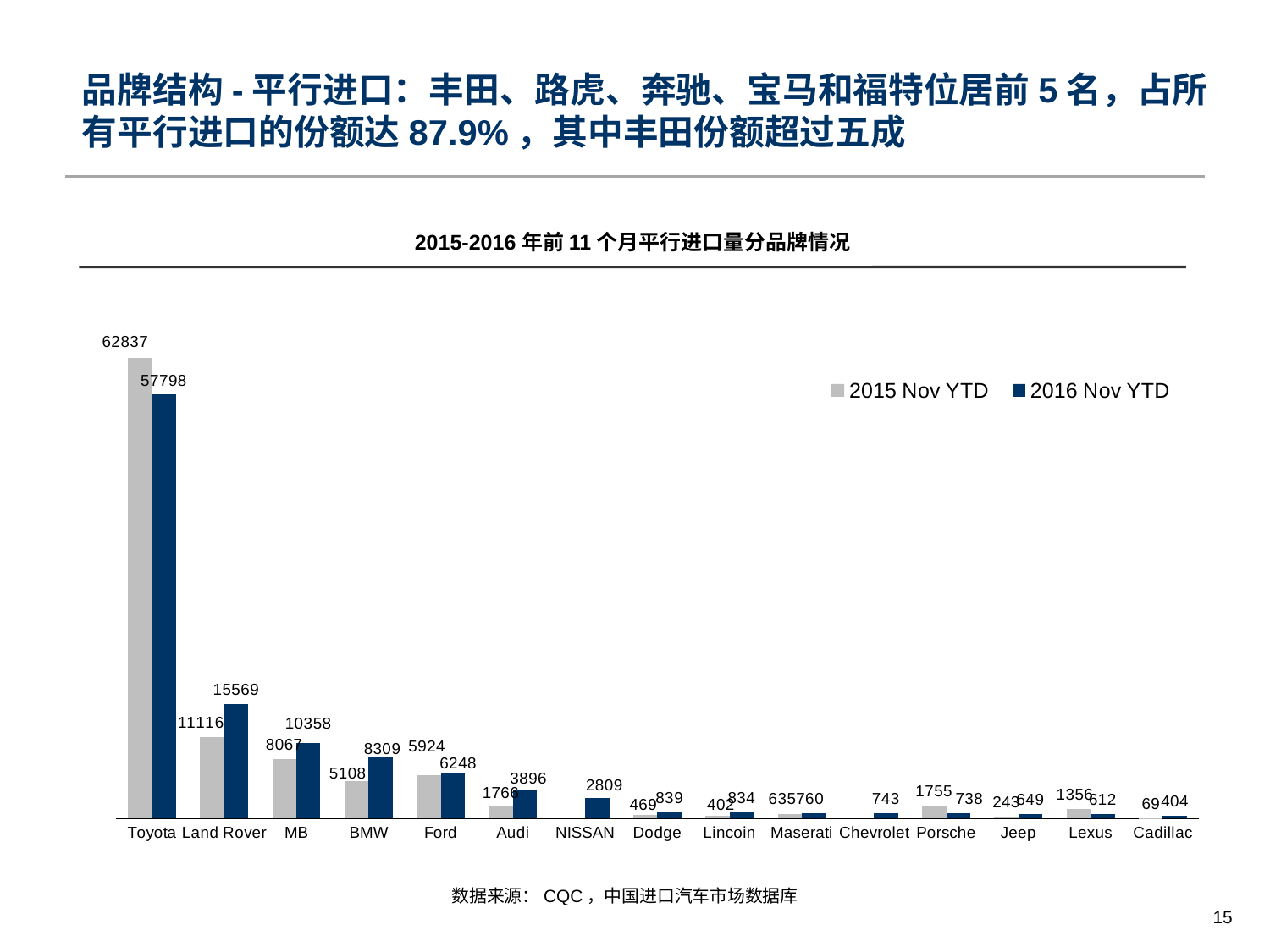

品牌结构-平行进口：丰田、路虎、奔驰、宝马和福特位居前5名，占所有平行进口的份额达87.9%，其中丰田份额超过五成
2015-2016年前11个月平行进口量分品牌情况

### Chart

| Category | 2015 Nov YTD | 2016 Nov YTD |
|---|---|---|
| Toyota | 62837.0 | 57798.0 |
| Land Rover | 11116.0 | 15569.0 |
| MB | 8067.0 | 10358.0 |
| BMW | 5108.0 | 8309.0 |
| Ford | 5924.0 | 6248.0 |
| Audi | 1766.0 | 3896.0 |
| NISSAN | None | 2809.0 |
| Dodge | 469.0 | 839.0 |
| Lincoin | 402.0 | 834.0 |
| Maserati | 635.0 | 760.0 |
| Chevrolet | None | 743.0 |
| Porsche | 1755.0 | 738.0 |
| Jeep | 243.0 | 649.0 |
| Lexus | 1356.0 | 612.0 |
| Cadillac | 69.0 | 404.0 |
数据来源：CQC，中国进口汽车市场数据库